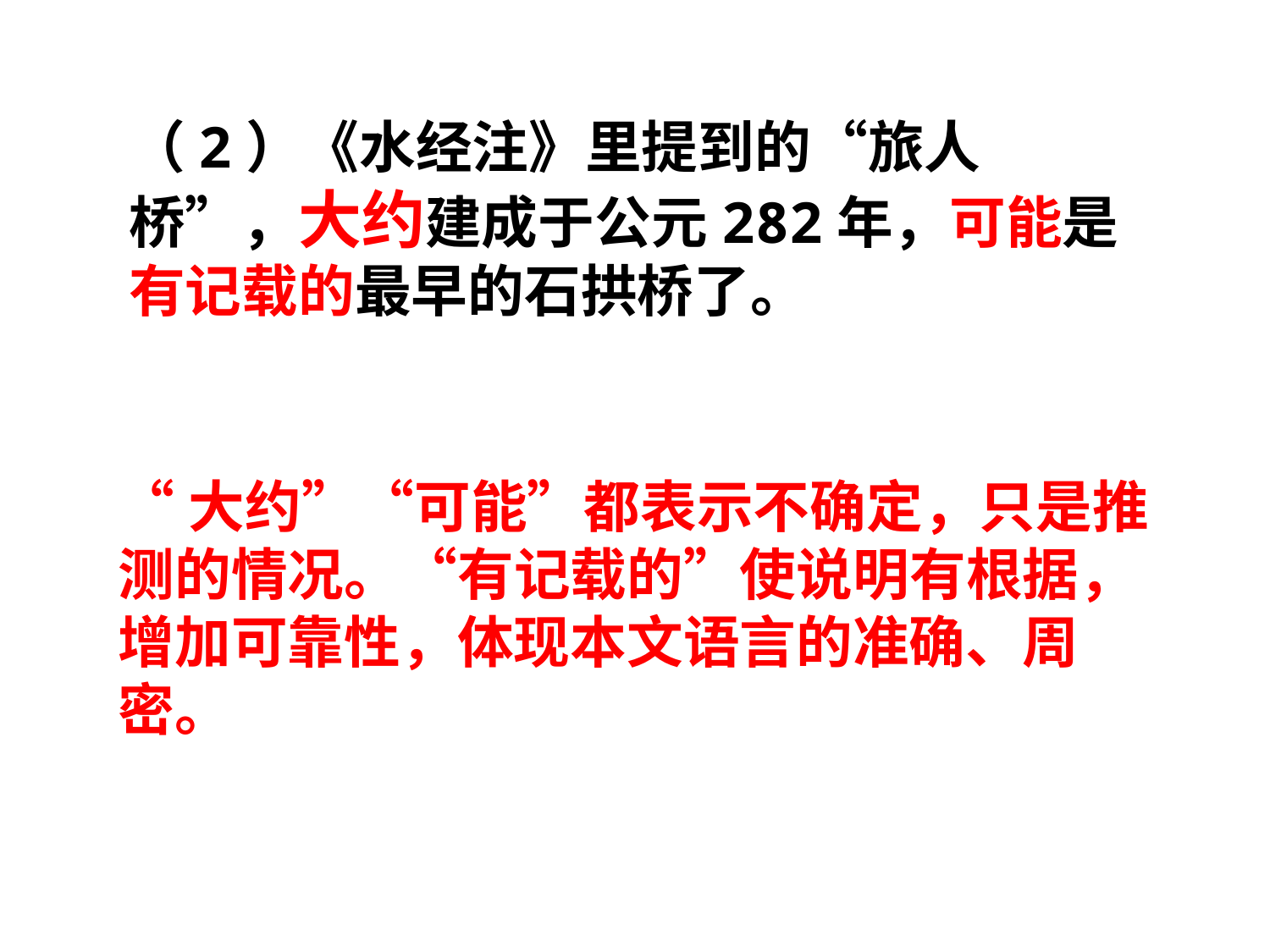

（2）《水经注》里提到的“旅人桥”，大约建成于公元282年，可能是有记载的最早的石拱桥了。
“大约”“可能”都表示不确定，只是推测的情况。“有记载的”使说明有根据，增加可靠性，体现本文语言的准确、周密。